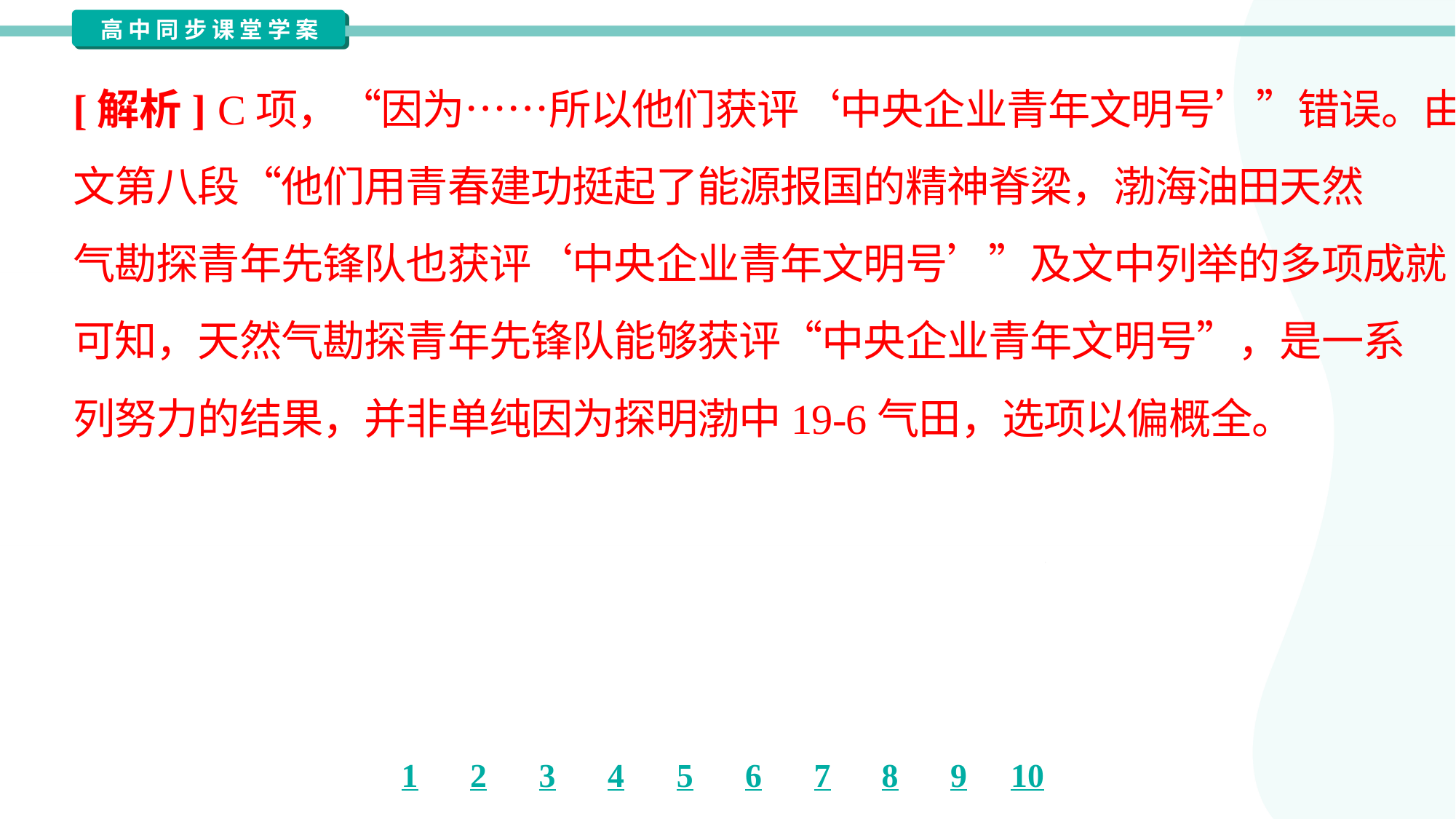

[解析] C项，“因为……所以他们获评‘中央企业青年文明号’”错误。由原
文第八段“他们用青春建功挺起了能源报国的精神脊梁，渤海油田天然
气勘探青年先锋队也获评‘中央企业青年文明号’”及文中列举的多项成就
可知，天然气勘探青年先锋队能够获评“中央企业青年文明号”，是一系
列努力的结果，并非单纯因为探明渤中19-6气田，选项以偏概全。